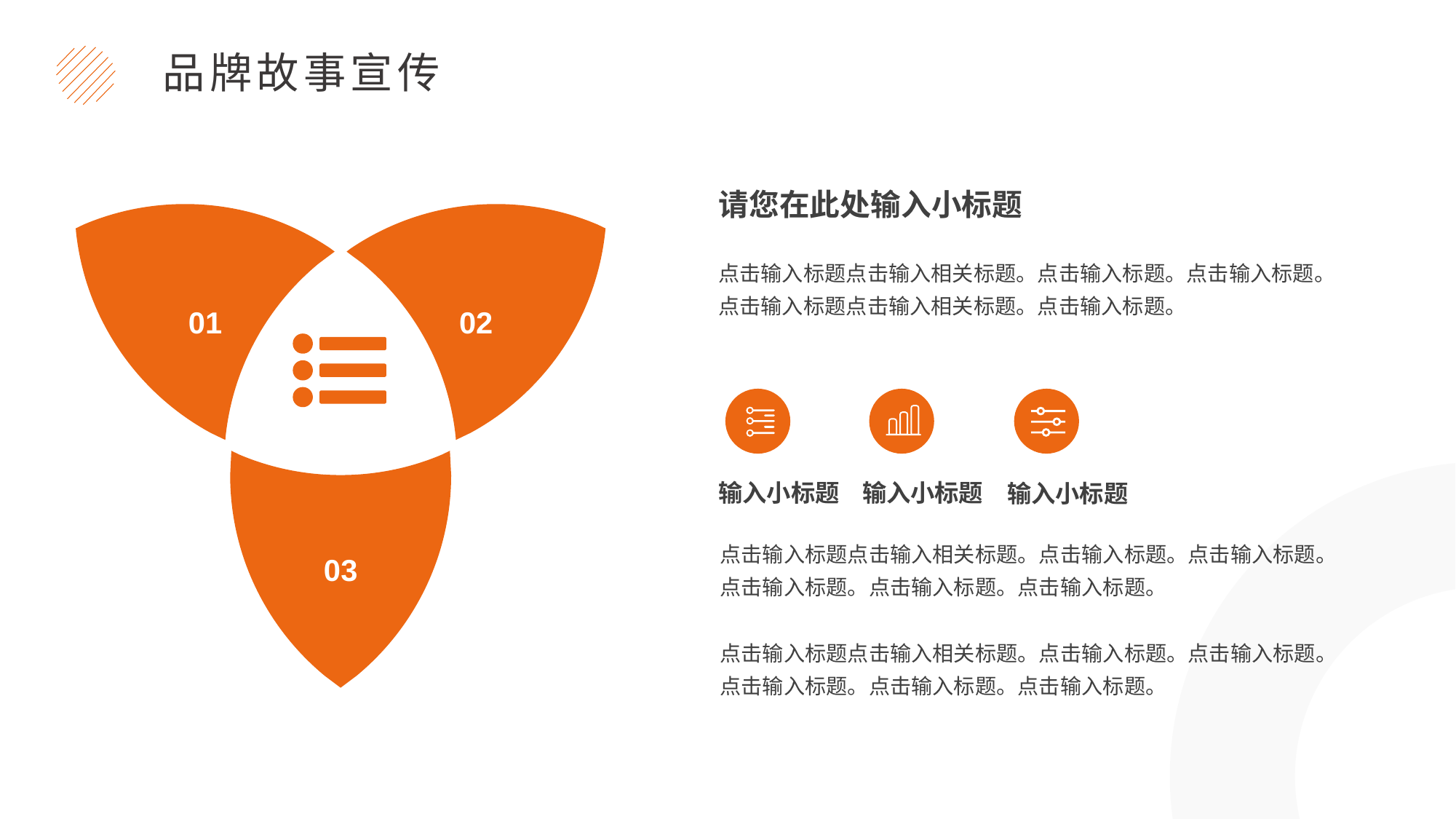

品牌故事宣传
请您在此处输入小标题
02
01
03

点击输入标题点击输入相关标题。点击输入标题。点击输入标题。点击输入标题点击输入相关标题。点击输入标题。

输入小标题
输入小标题
输入小标题
点击输入标题点击输入相关标题。点击输入标题。点击输入标题。点击输入标题。点击输入标题。点击输入标题。

点击输入标题点击输入相关标题。点击输入标题。点击输入标题。点击输入标题。点击输入标题。点击输入标题。